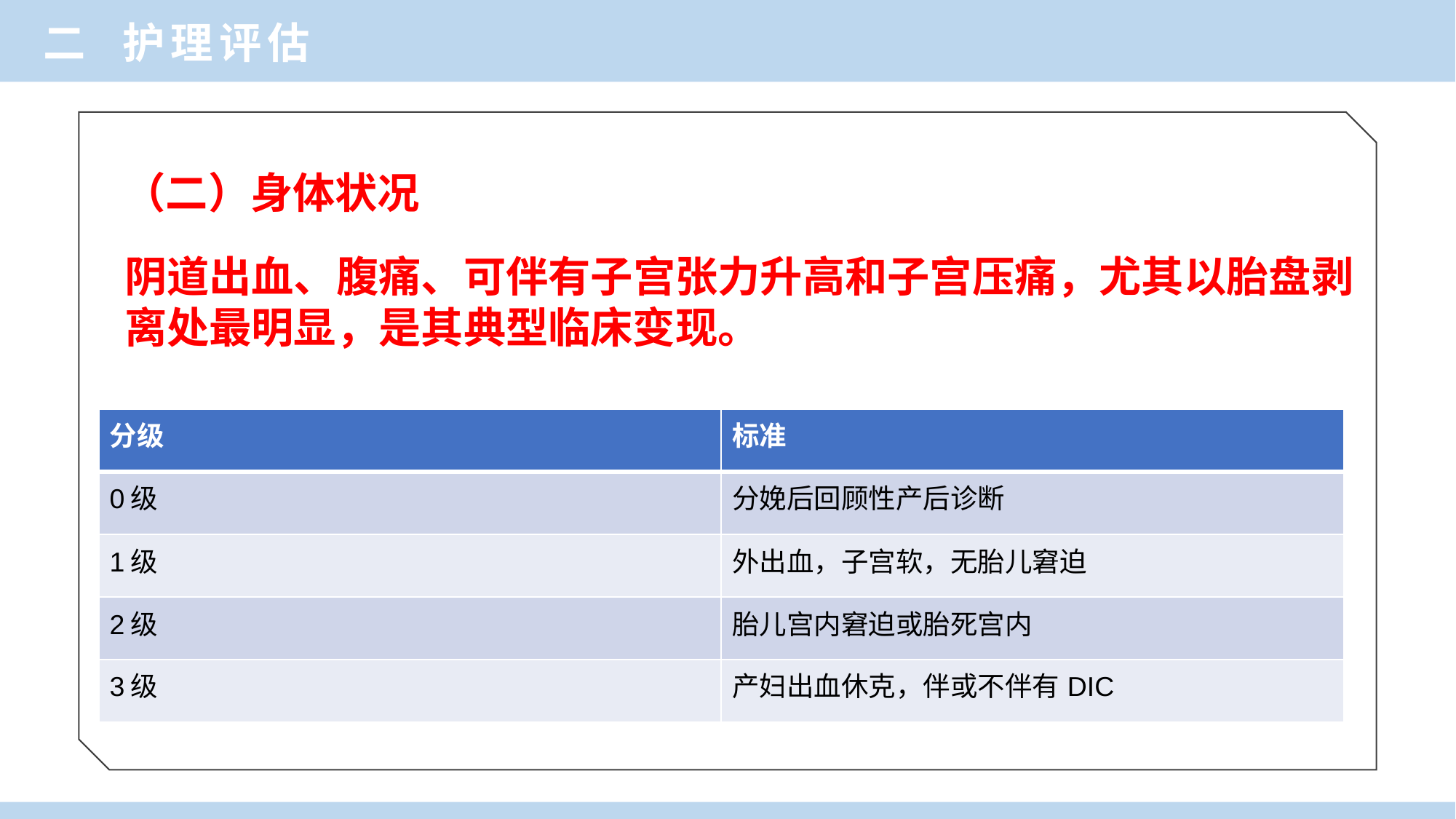

二  护理评估

（二）身体状况
阴道出血、腹痛、可伴有子宫张力升高和子宫压痛，尤其以胎盘剥离处最明显，是其典型临床变现。
| 分级 | 标准 |
| --- | --- |
| 0级 | 分娩后回顾性产后诊断 |
| 1级 | 外出血，子宫软，无胎儿窘迫 |
| 2级 | 胎儿宫内窘迫或胎死宫内 |
| 3级 | 产妇出血休克，伴或不伴有DIC |